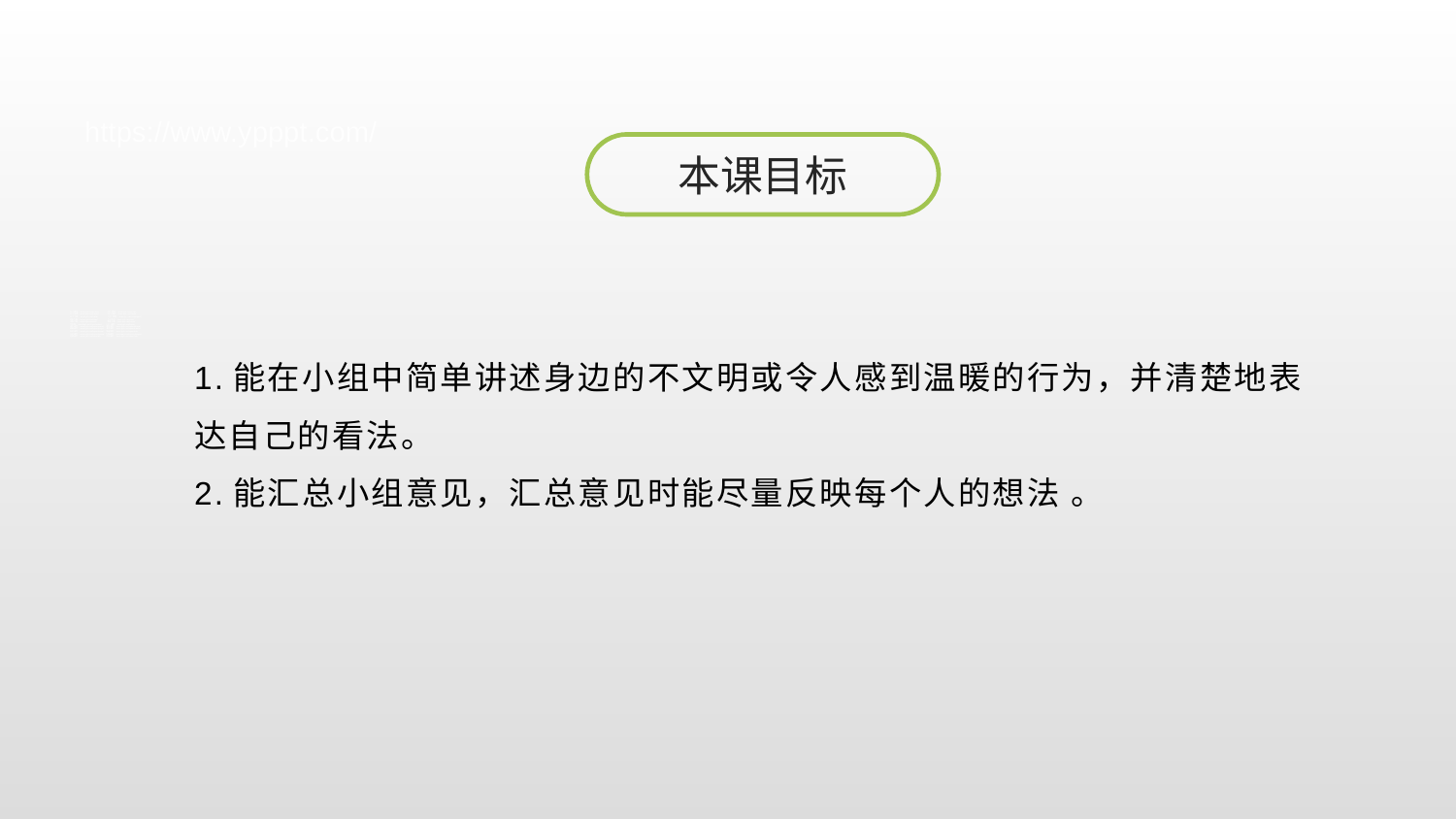

https://www.ypppt.com/
本课目标
1.能在小组中简单讲述身边的不文明或令人感到温暖的行为，并清楚地表达自己的看法。
2.能汇总小组意见，汇总意见时能尽量反映每个人的想法 。